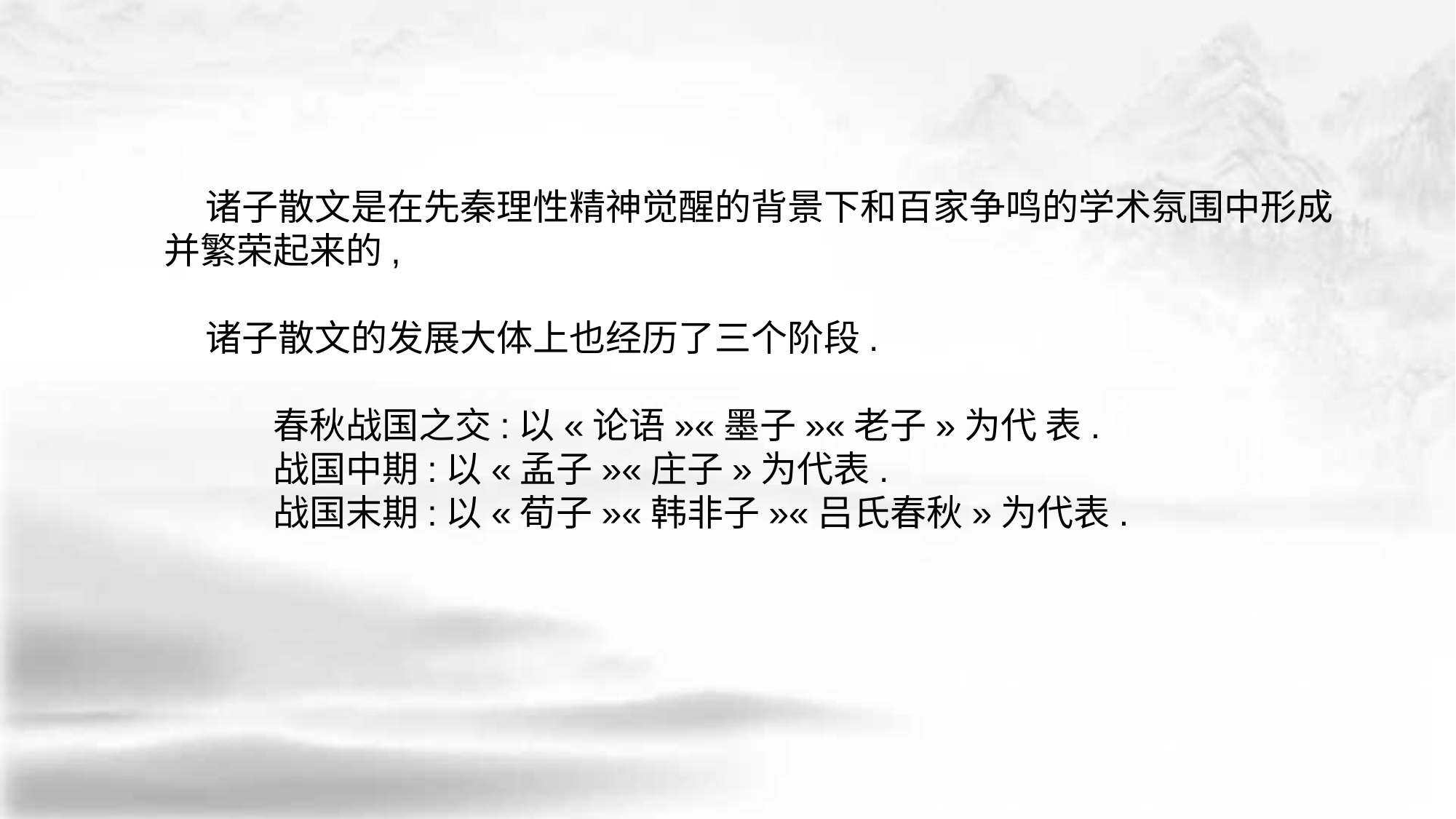

诸子散文是在先秦理性精神觉醒的背景下和百家争鸣的学术氛围中形成并繁荣起来的,

    诸子散文的发展大体上也经历了三个阶段.

  	春秋战国之交:以«论语»«墨子»«老子»为代 表.
	战国中期:以«孟子»«庄子»为代表.
	战国末期:以«荀子»«韩非子»«吕氏春秋»为代表.